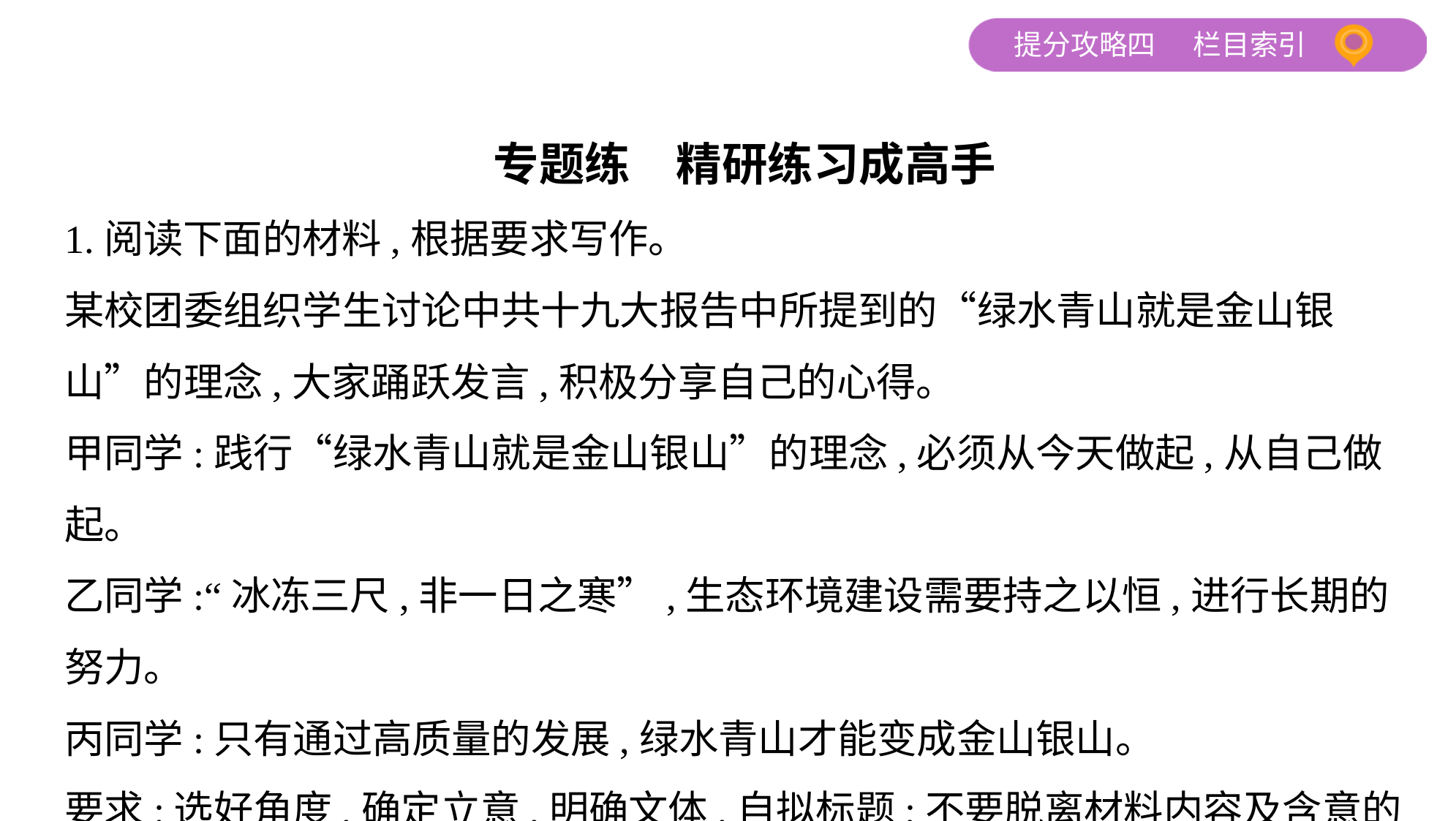

专题练　精研练习成高手
1.阅读下面的材料,根据要求写作。
某校团委组织学生讨论中共十九大报告中所提到的“绿水青山就是金山银
山”的理念,大家踊跃发言,积极分享自己的心得。
甲同学:践行“绿水青山就是金山银山”的理念,必须从今天做起,从自己做起。
乙同学:“冰冻三尺,非一日之寒”,生态环境建设需要持之以恒,进行长期的
努力。
丙同学:只有通过高质量的发展,绿水青山才能变成金山银山。
要求:选好角度,确定立意,明确文体,自拟标题;不要脱离材料内容及含意的范